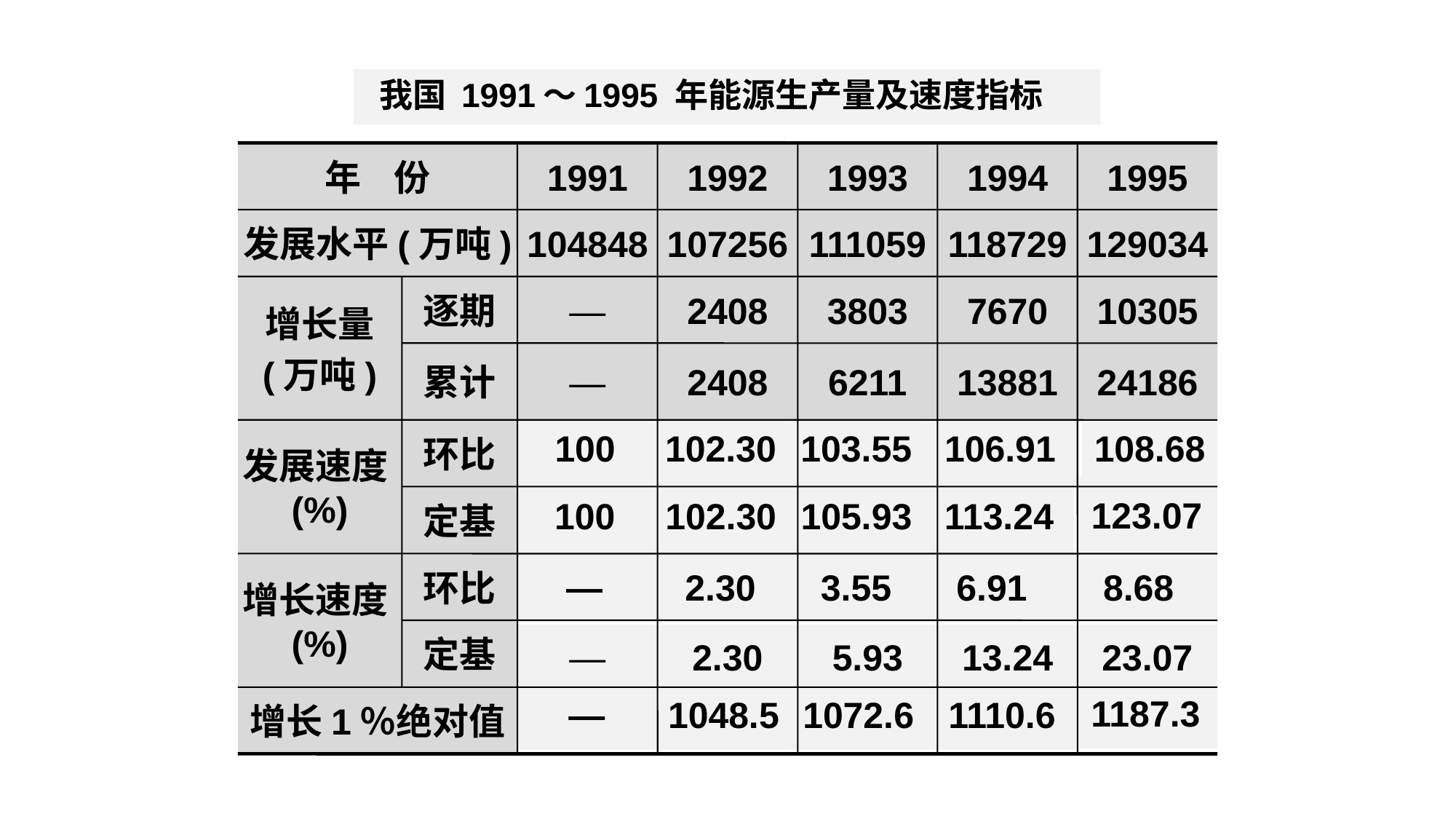

# 我国 1991～1995 年能源生产量及速度指标
年    份

1991

1992

1993

1994

1995

发展水平(万吨)

104848
107256
111059
118729
129034
增长量
(万吨)

逐期

—
2408
3803
7670
10305
累计

—
2408
6211
13881
24186
发展速度(%)

环比
定基

增长速度(%)

环比
定基

增长1％绝对值

100
102.30
103.55
106.91
108.68
123.07
100
102.30
105.93
113.24
—
2.30
3.55
6.91
8.68
—
2.30
5.93
13.24
23.07
1187.3
—
1048.5
1072.6
1110.6